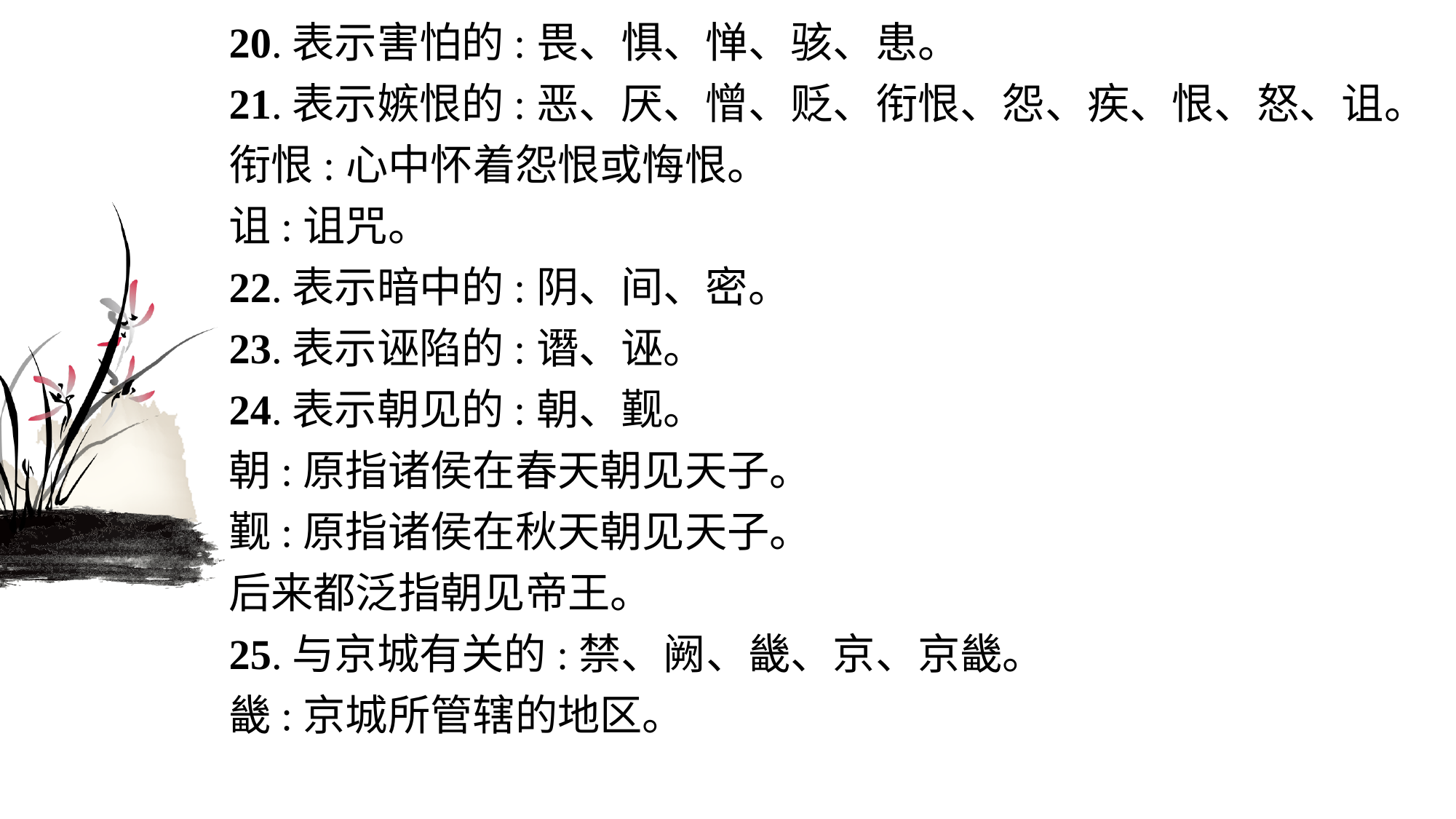

20.表示害怕的:畏、惧、惮、骇、患。
21.表示嫉恨的:恶、厌、憎、贬、衔恨、怨、疾、恨、怒、诅。
衔恨:心中怀着怨恨或悔恨。
诅:诅咒。
22.表示暗中的:阴、间、密。
23.表示诬陷的:谮、诬。
24.表示朝见的:朝、觐。
朝:原指诸侯在春天朝见天子。
觐:原指诸侯在秋天朝见天子。
后来都泛指朝见帝王。
25.与京城有关的:禁、阙、畿、京、京畿。
畿:京城所管辖的地区。